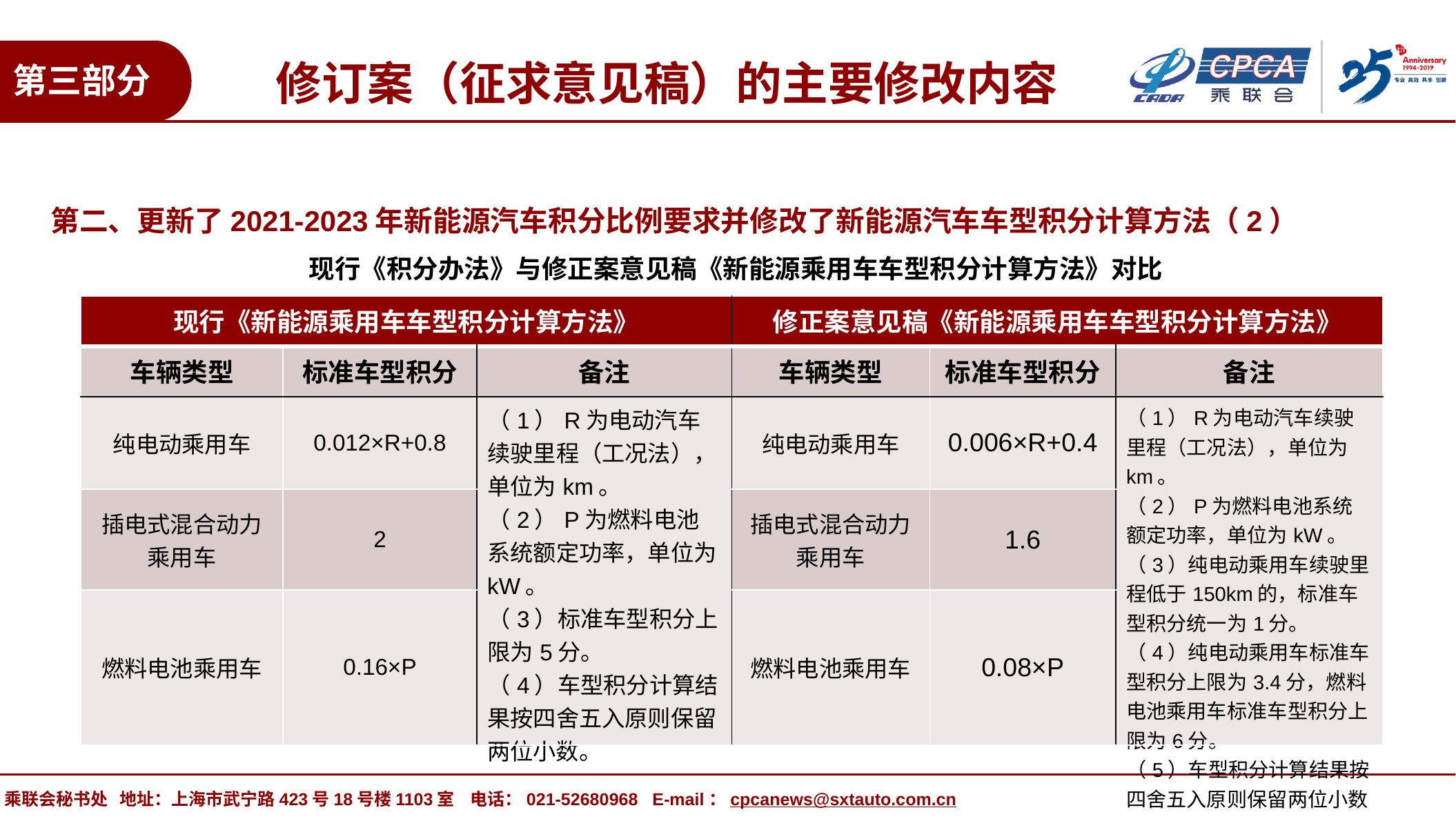

修订案（征求意见稿）的主要修改内容
第三部分
第二、更新了2021-2023年新能源汽车积分比例要求并修改了新能源汽车车型积分计算方法（2）
现行《积分办法》与修正案意见稿《新能源乘用车车型积分计算方法》对比
| 现行《新能源乘用车车型积分计算方法》 |  |  | 修正案意见稿《新能源乘用车车型积分计算方法》 |  |  |
| --- | --- | --- | --- | --- | --- |
| 车辆类型 | 标准车型积分 | 备注 | 车辆类型 | 标准车型积分 | 备注 |
| 纯电动乘用车 | 0.012×R+0.8 | （1）R为电动汽车续驶里程（工况法），单位为km。 （2）P为燃料电池系统额定功率，单位为kW。 （3）标准车型积分上限为5分。 （4）车型积分计算结果按四舍五入原则保留两位小数。 | 纯电动乘用车 | 0.006×R+0.4 | （1）R为电动汽车续驶里程（工况法），单位为km。 （2）P为燃料电池系统额定功率，单位为kW。 （3）纯电动乘用车续驶里程低于150km的，标准车型积分统一为1分。 （4）纯电动乘用车标准车型积分上限为3.4分，燃料电池乘用车标准车型积分上限为6分。 （5）车型积分计算结果按四舍五入原则保留两位小数 |
| 插电式混合动力乘用车 | 2 |  | 插电式混合动力乘用车 | 1.6 |  |
| 燃料电池乘用车 | 0.16×P |  | 燃料电池乘用车 | 0.08×P |  |